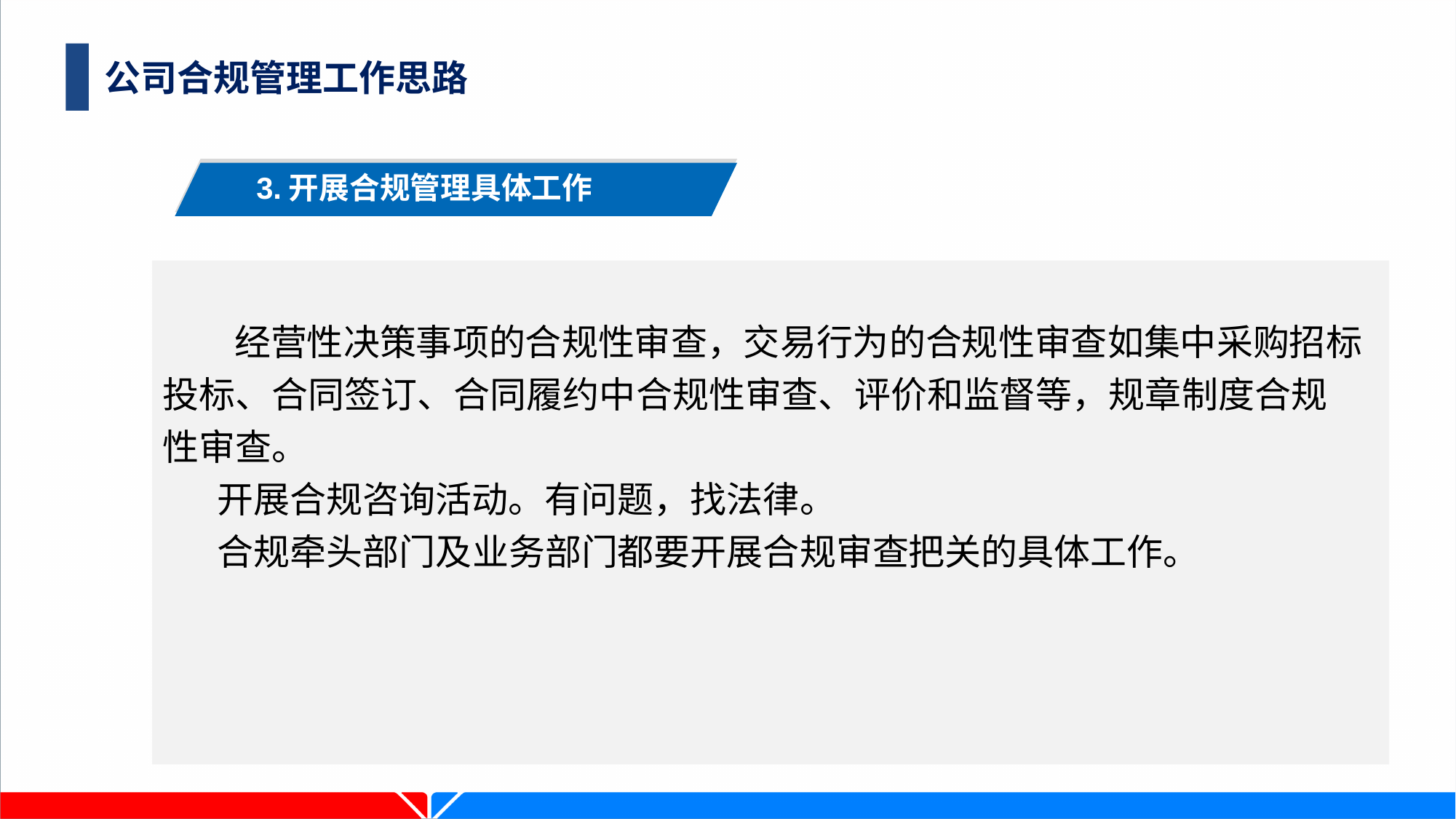

公司合规管理工作思路

3.开展合规管理具体工作

 经营性决策事项的合规性审查，交易行为的合规性审查如集中采购招标投标、合同签订、合同履约中合规性审查、评价和监督等，规章制度合规性审查。
开展合规咨询活动。有问题，找法律。
合规牵头部门及业务部门都要开展合规审查把关的具体工作。